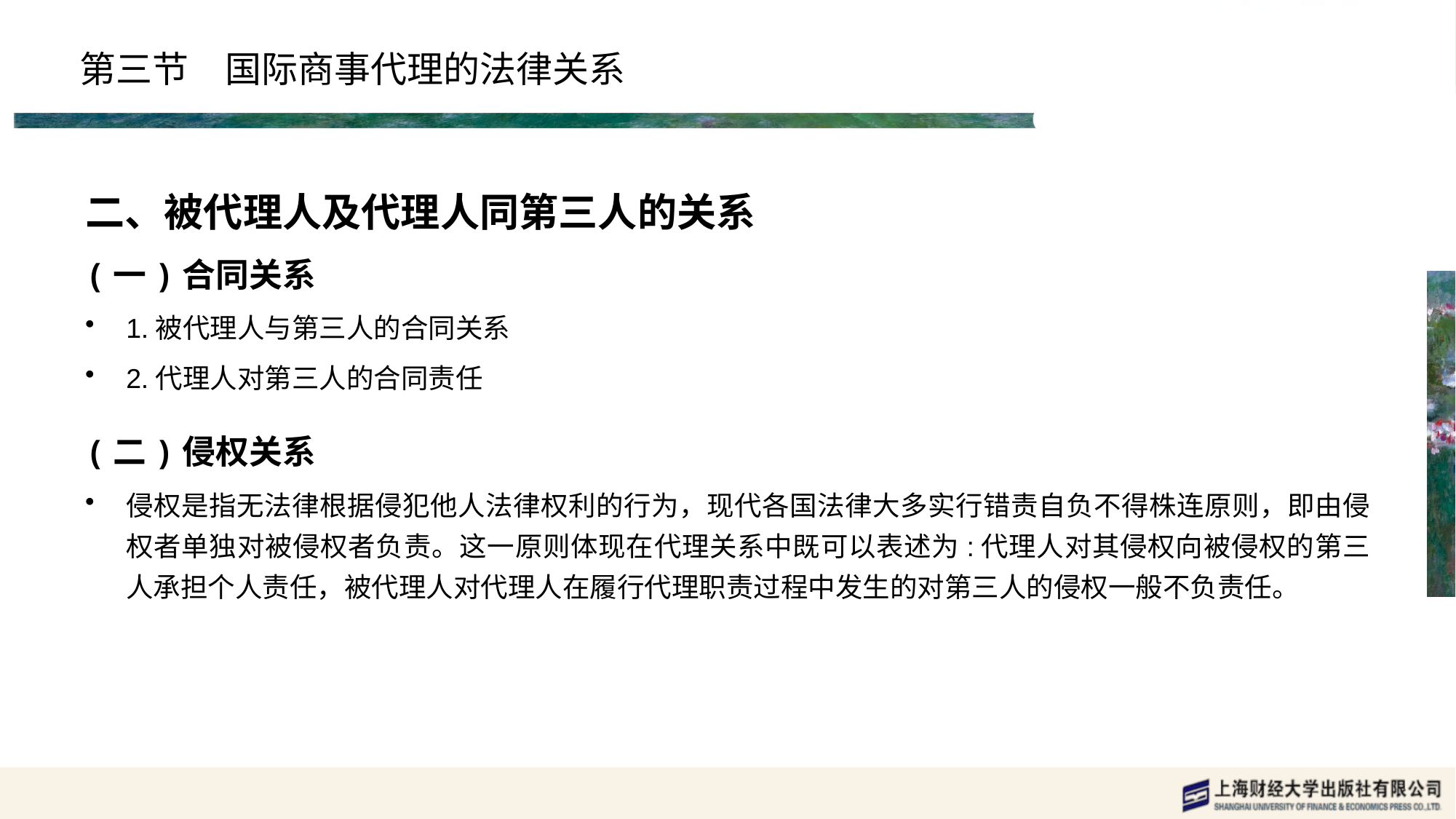

# 第三节　国际商事代理的法律关系
二、被代理人及代理人同第三人的关系
(一)合同关系
1.被代理人与第三人的合同关系
2.代理人对第三人的合同责任
(二)侵权关系
侵权是指无法律根据侵犯他人法律权利的行为，现代各国法律大多实行错责自负不得株连原则，即由侵权者单独对被侵权者负责。这一原则体现在代理关系中既可以表述为:代理人对其侵权向被侵权的第三人承担个人责任，被代理人对代理人在履行代理职责过程中发生的对第三人的侵权一般不负责任。